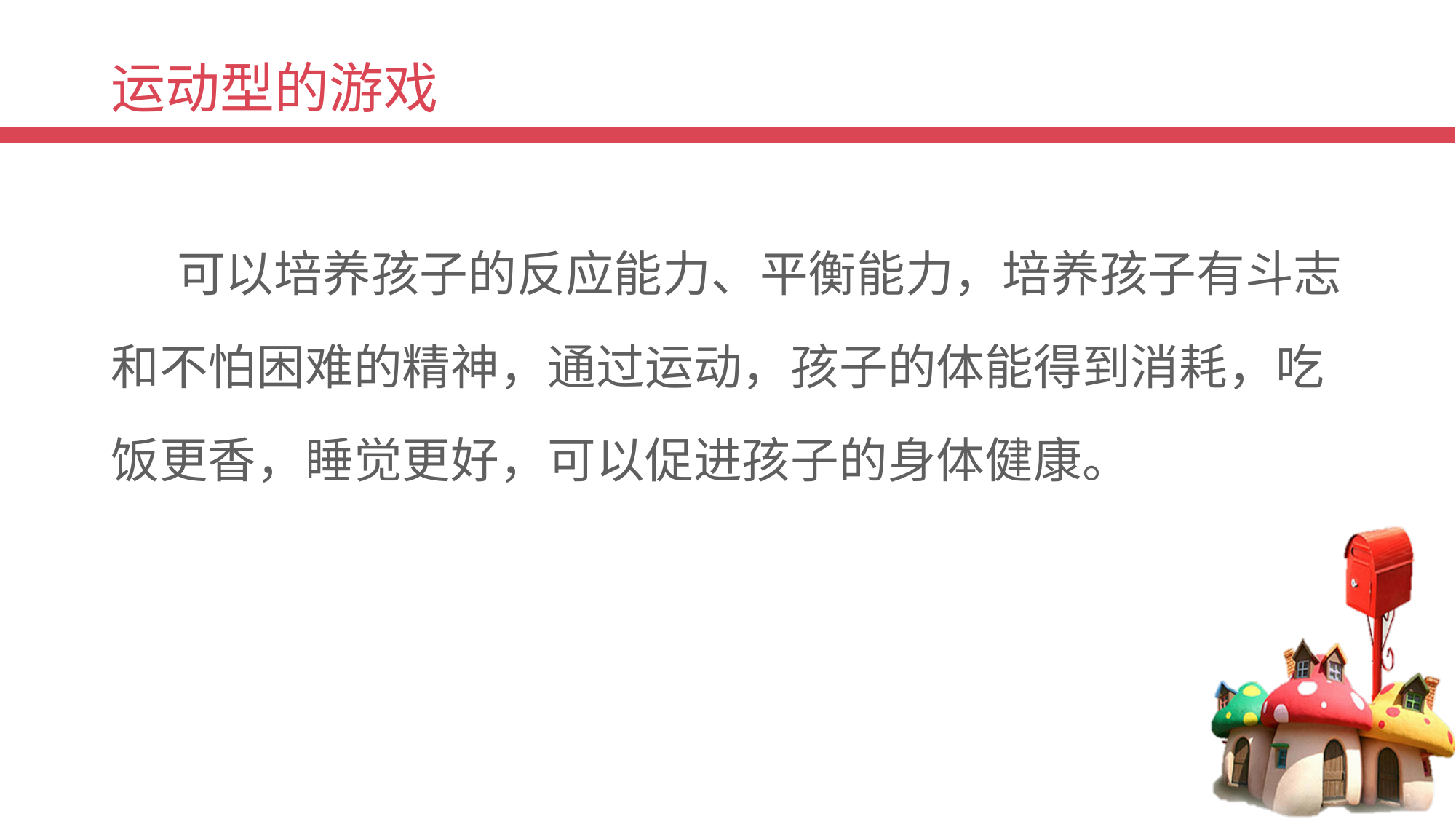

# 运动型的游戏
     可以培养孩子的反应能力、平衡能力，培养孩子有斗志和不怕困难的精神，通过运动，孩子的体能得到消耗，吃饭更香，睡觉更好，可以促进孩子的身体健康。